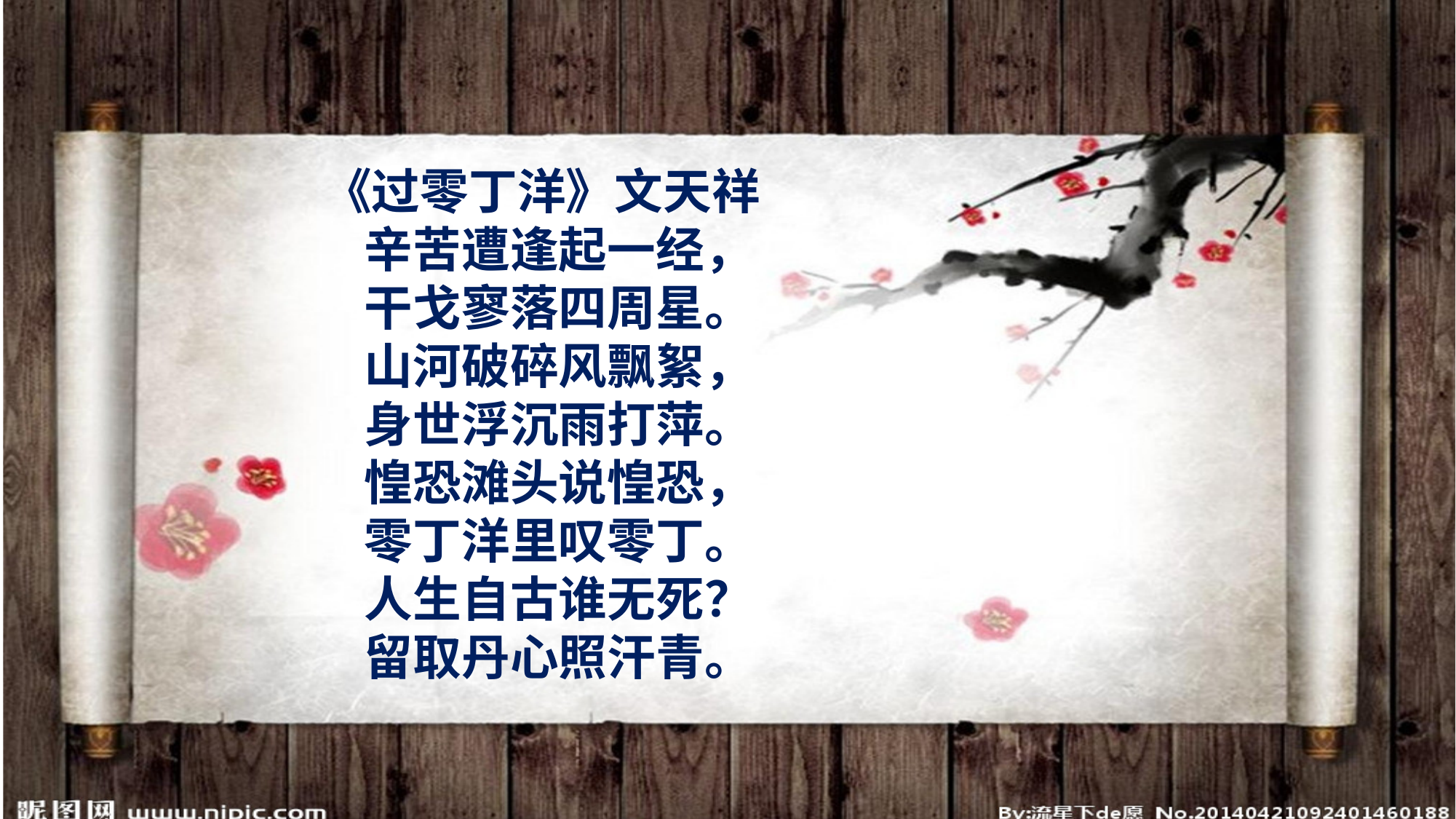

《过零丁洋》文天祥
　　辛苦遭逢起一经，
　　干戈寥落四周星。
　　山河破碎风飘絮，
　　身世浮沉雨打萍。
　　惶恐滩头说惶恐，
　　零丁洋里叹零丁。
　　人生自古谁无死？
　　留取丹心照汗青。